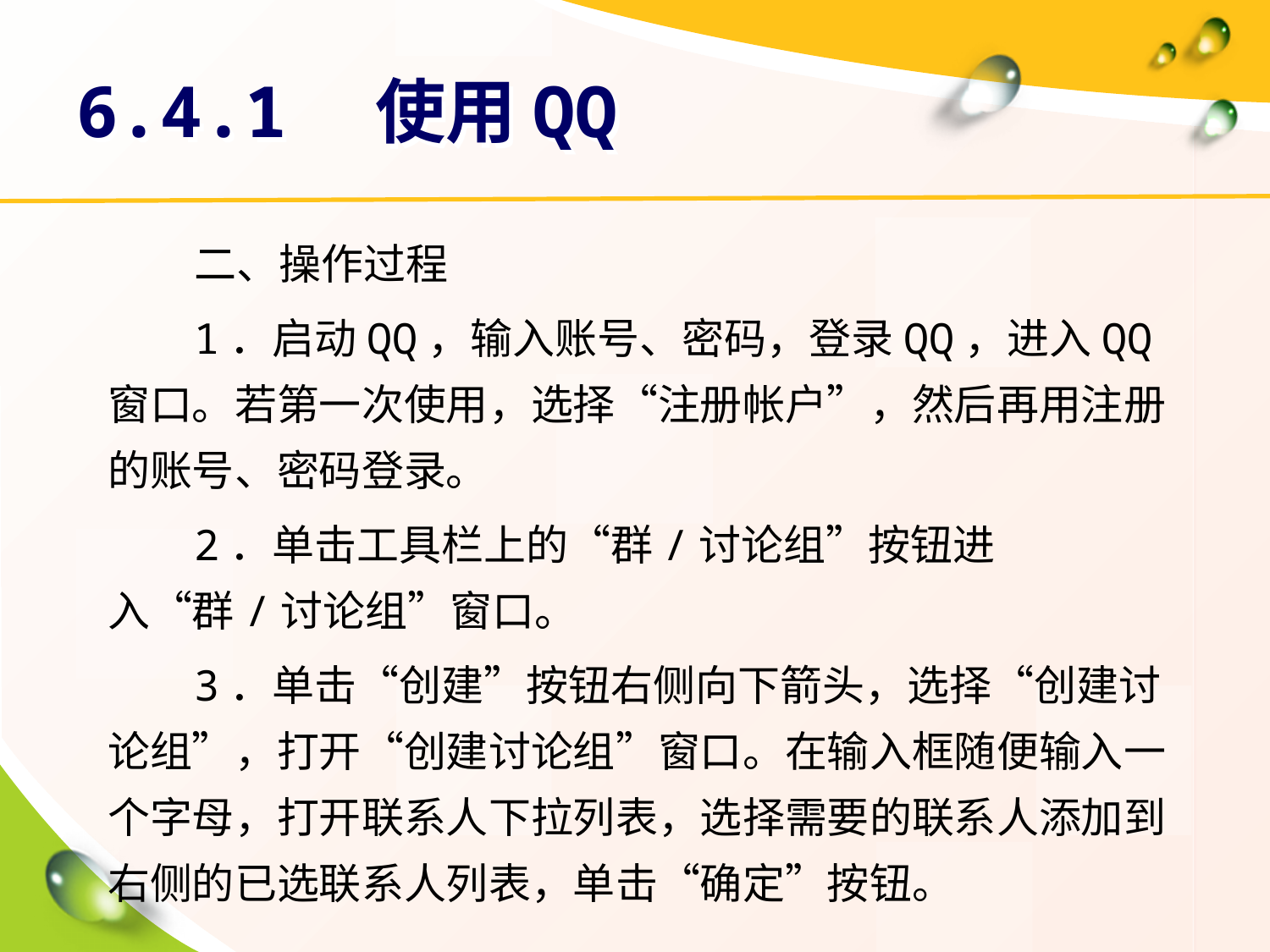

# 6.4.1　使用QQ
二、操作过程
1．启动QQ，输入账号、密码，登录QQ，进入QQ窗口。若第一次使用，选择“注册帐户”，然后再用注册的账号、密码登录。
2．单击工具栏上的“群/讨论组”按钮进入“群/讨论组”窗口。
3．单击“创建”按钮右侧向下箭头，选择“创建讨论组”，打开“创建讨论组”窗口。在输入框随便输入一个字母，打开联系人下拉列表，选择需要的联系人添加到右侧的已选联系人列表，单击“确定”按钮。